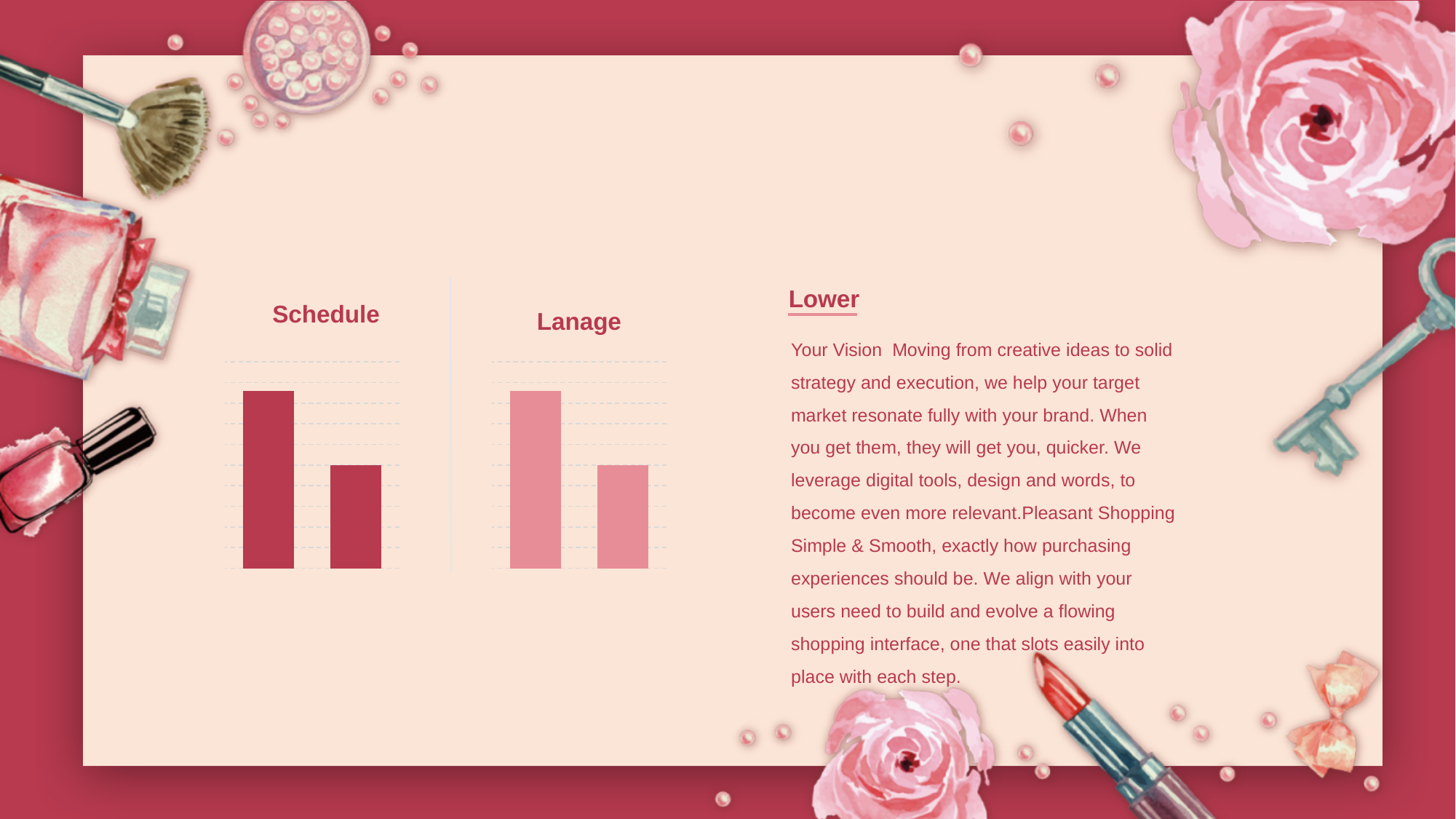

#
Lower
Schedule
Lanage
Your Vision  Moving from creative ideas to solid strategy and execution, we help your target market resonate fully with your brand. When you get them, they will get you, quicker. We leverage digital tools, design and words, to become even more relevant.Pleasant Shopping  Simple & Smooth, exactly how purchasing experiences should be. We align with your users need to build and evolve a flowing shopping interface, one that slots easily into place with each step.

### Chart

| Category | 系列 1 |
|---|---|
| 类别 1 | 4.3 |
| 类别 2 | 2.5 |

### Chart

| Category | 系列 1 |
|---|---|
| 类别 1 | 4.3 |
| 类别 2 | 2.5 |